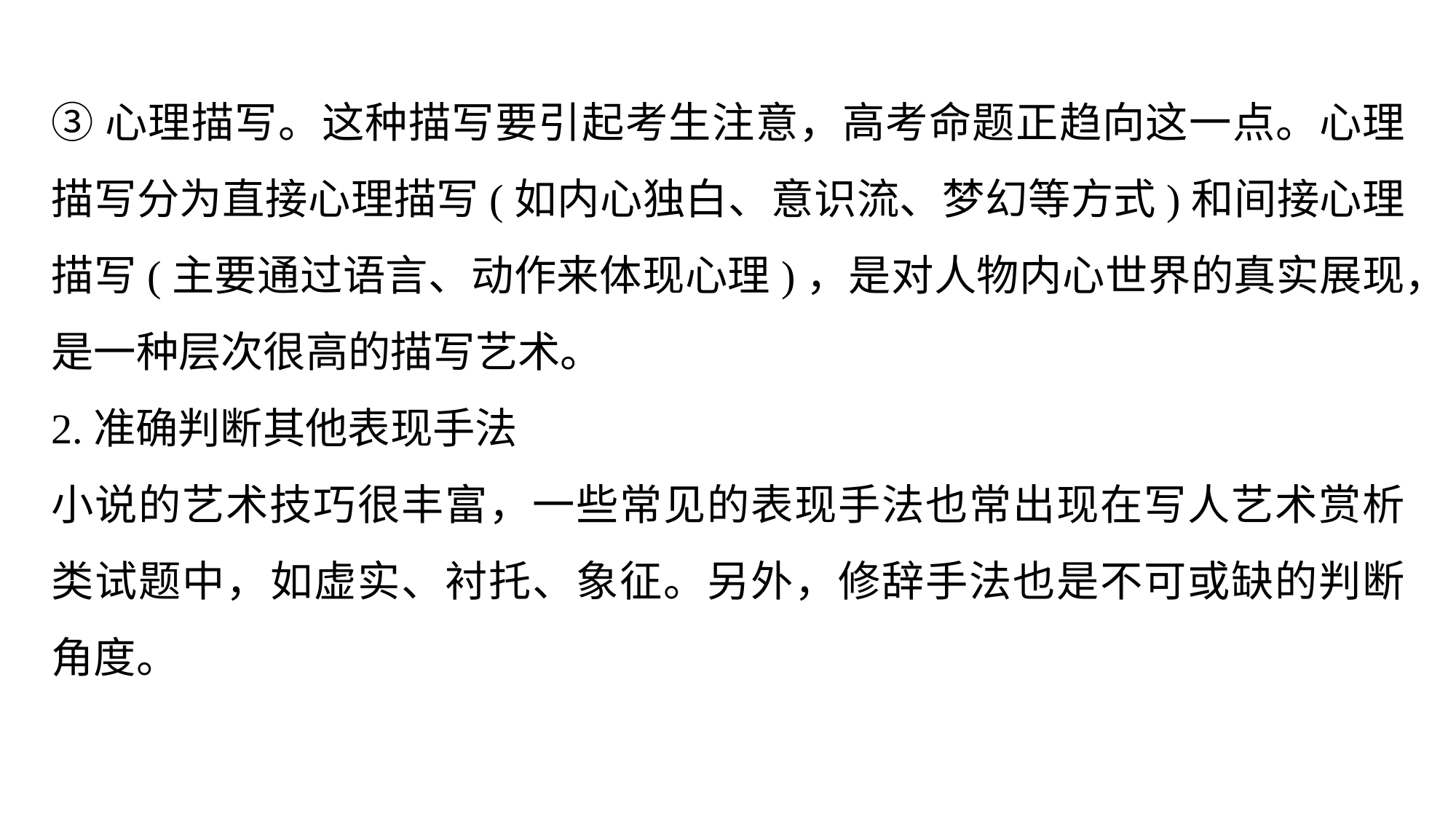

③心理描写。这种描写要引起考生注意，高考命题正趋向这一点。心理描写分为直接心理描写(如内心独白、意识流、梦幻等方式)和间接心理描写(主要通过语言、动作来体现心理)，是对人物内心世界的真实展现，是一种层次很高的描写艺术。
2.准确判断其他表现手法
小说的艺术技巧很丰富，一些常见的表现手法也常出现在写人艺术赏析类试题中，如虚实、衬托、象征。另外，修辞手法也是不可或缺的判断角度。